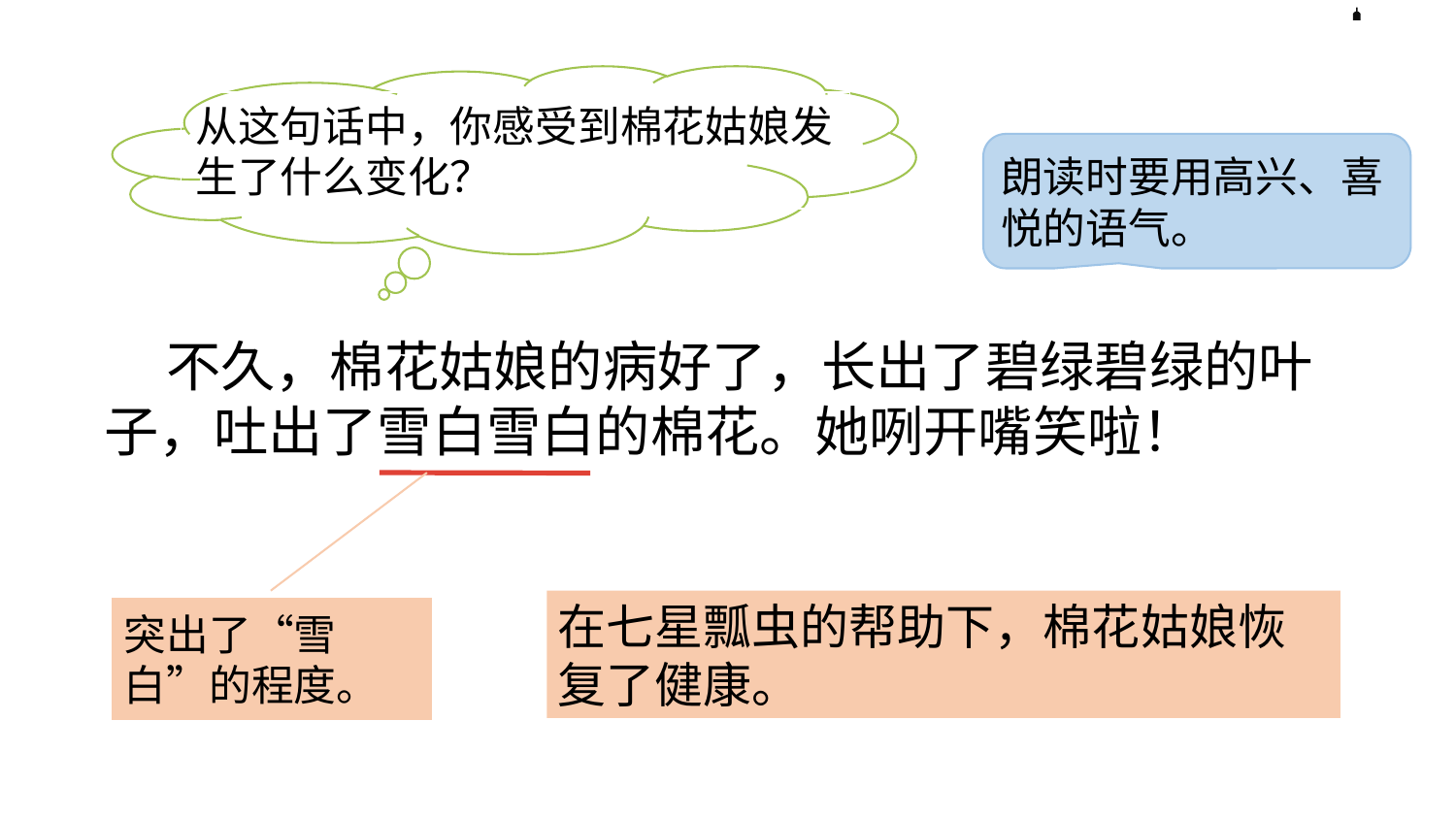

从这句话中，你感受到棉花姑娘发生了什么变化？
朗读时要用高兴、喜悦的语气。
    不久，棉花姑娘的病好了，长出了碧绿碧绿的叶子，吐出了雪白雪白的棉花。她咧开嘴笑啦！
在七星瓢虫的帮助下，棉花姑娘恢复了健康。
突出了“雪白”的程度。